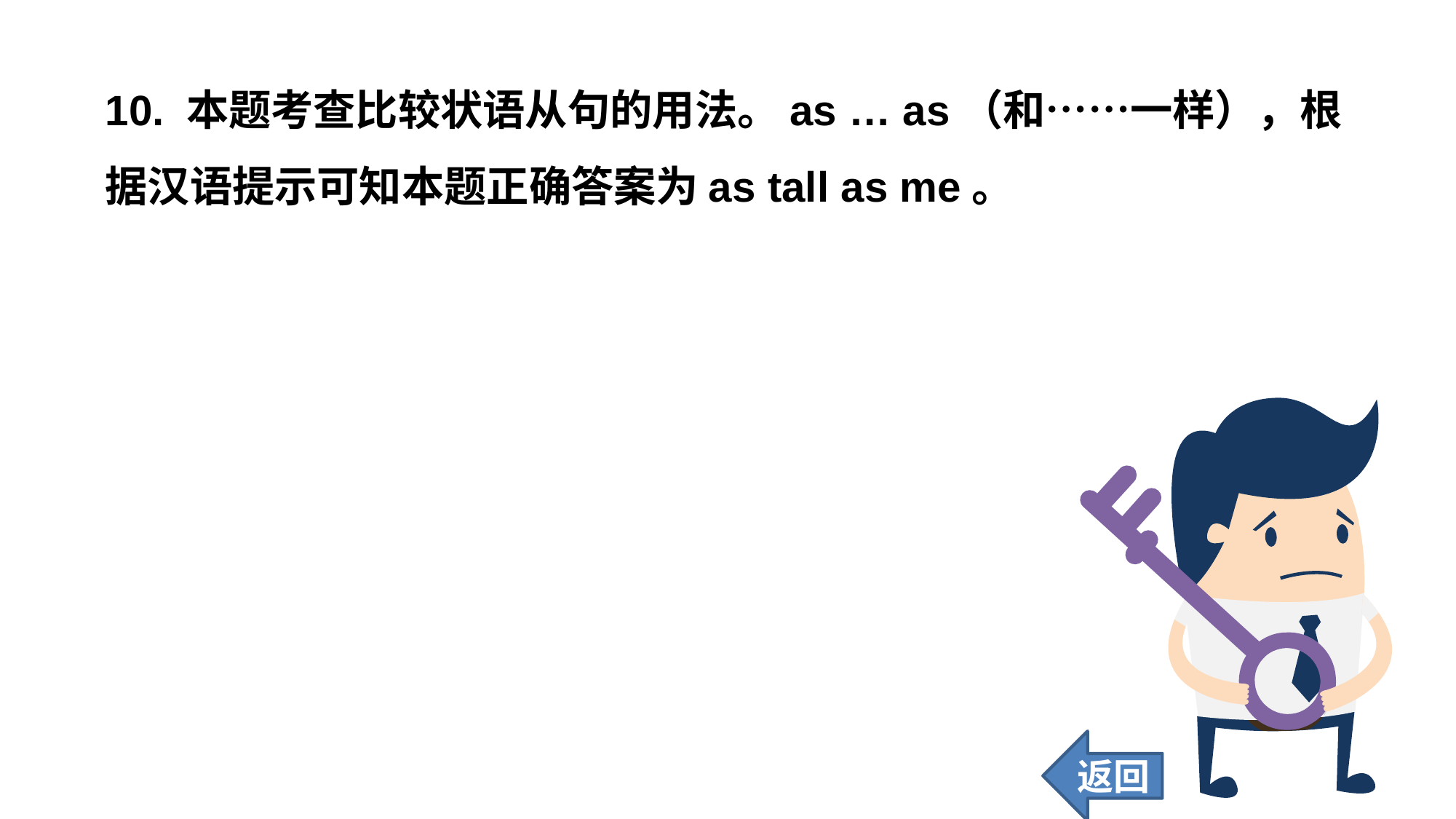

10. 本题考查比较状语从句的用法。as … as（和……一样），根据汉语提示可知本题正确答案为as tall as me。

返回
150